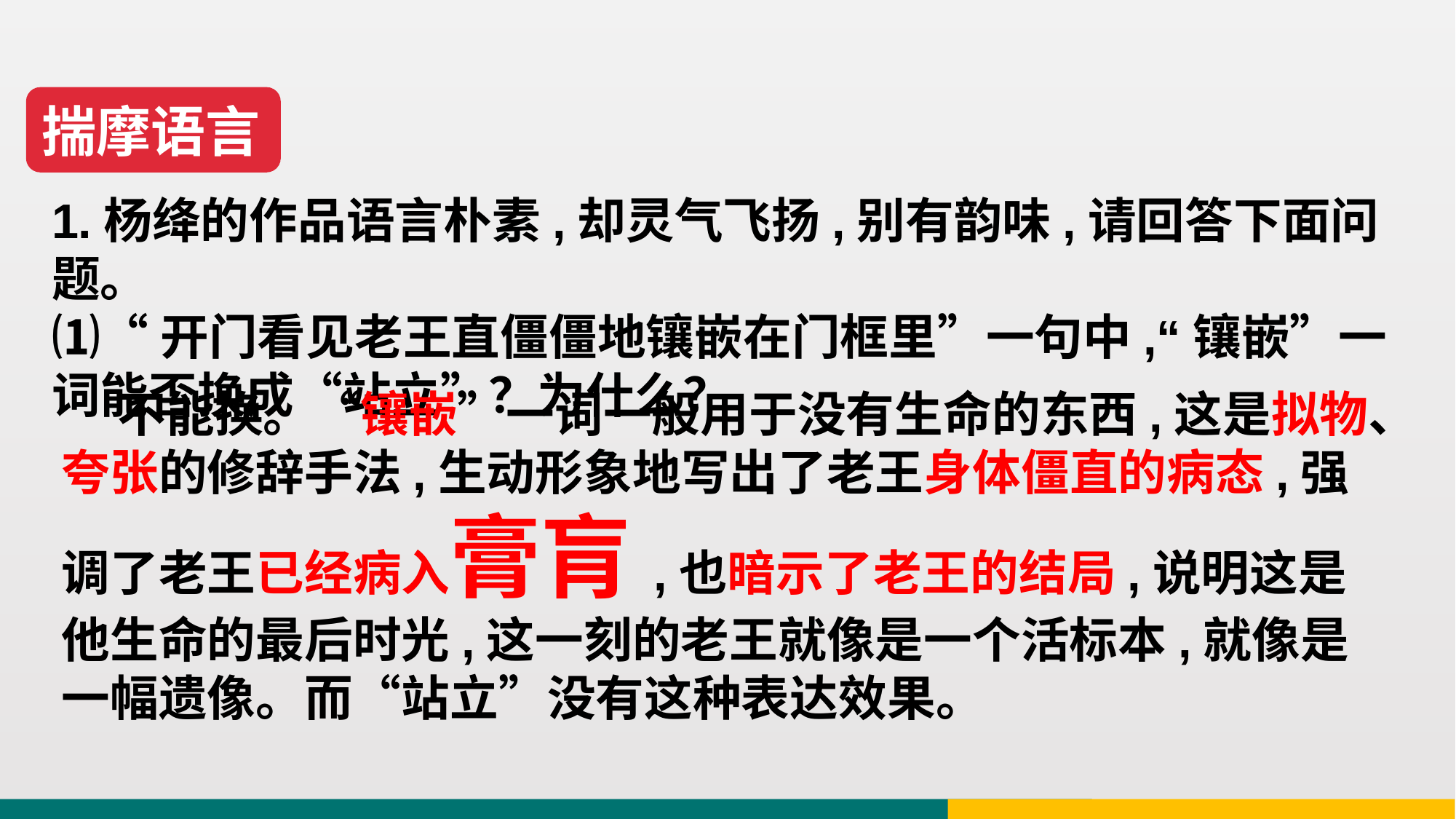

揣摩语言
1.杨绛的作品语言朴素,却灵气飞扬,别有韵味,请回答下面问题。
⑴“开门看见老王直僵僵地镶嵌在门框里”一句中,“镶嵌”一词能否换成“站立”？为什么？

    不能换。“镶嵌”一词一般用于没有生命的东西,这是拟物、夸张的修辞手法,生动形象地写出了老王身体僵直的病态,强调了老王已经病入膏肓,也暗示了老王的结局,说明这是他生命的最后时光,这一刻的老王就像是一个活标本,就像是一幅遗像。而“站立”没有这种表达效果。